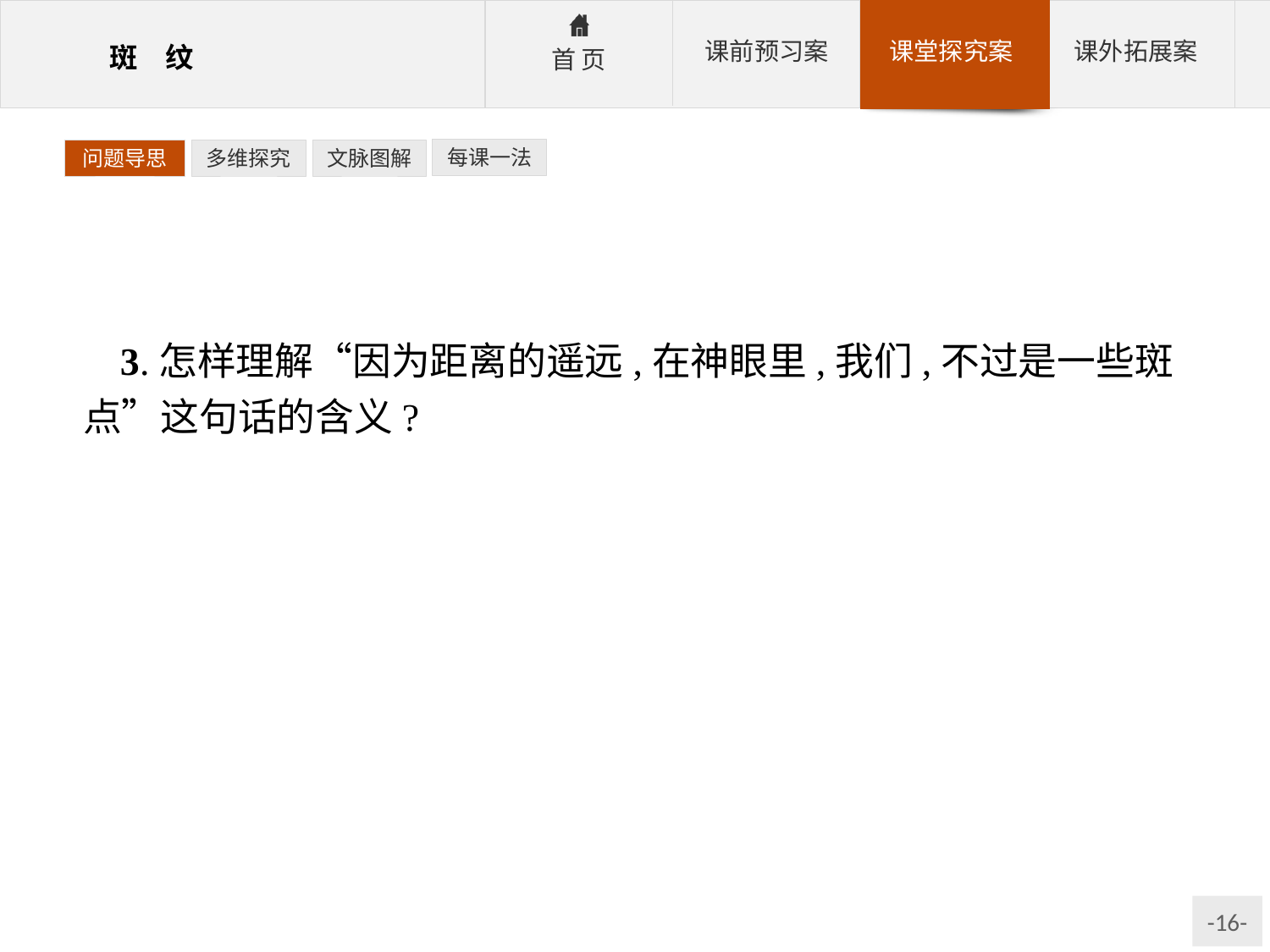

每课一法
问题导思
多维探究
文脉图解
3.怎样理解“因为距离的遥远,在神眼里,我们,不过是一些斑点”这句话的含义?
参考答案:这里的“神”可以理解为神秘的自然或自然规律。
以“我”看待自然,自然界和人类生活中存在许多“斑纹”;换一个角度来看,以自然看待我们,“我们”也不过是大自然的一个组成部分,“斑纹”就是我们的生存状态。